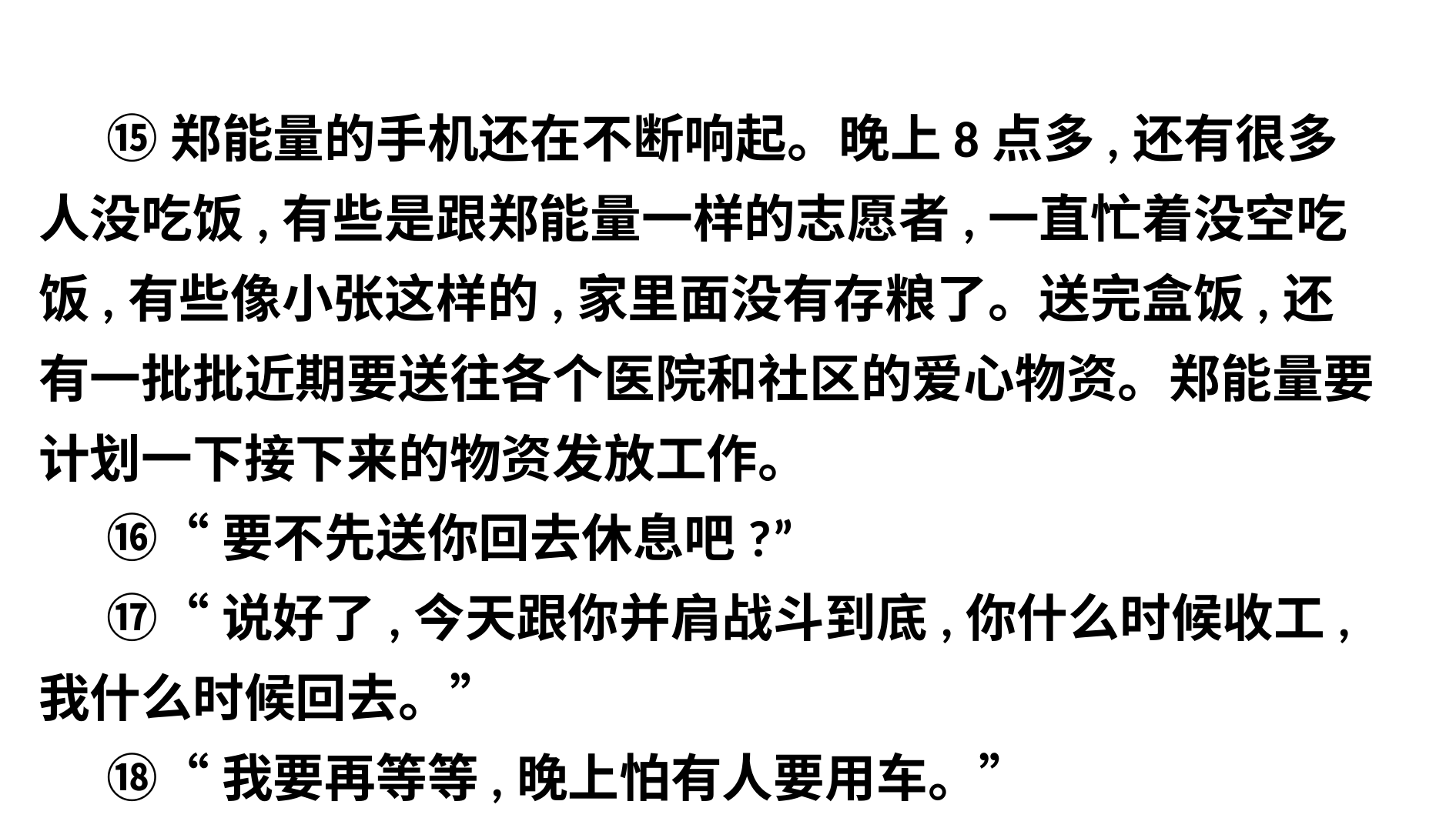

⑮郑能量的手机还在不断响起。晚上8点多,还有很多人没吃饭,有些是跟郑能量一样的志愿者,一直忙着没空吃饭,有些像小张这样的,家里面没有存粮了。送完盒饭,还有一批批近期要送往各个医院和社区的爱心物资。郑能量要计划一下接下来的物资发放工作。
⑯“要不先送你回去休息吧?”
⑰“说好了,今天跟你并肩战斗到底,你什么时候收工,我什么时候回去。”
⑱“我要再等等,晚上怕有人要用车。”